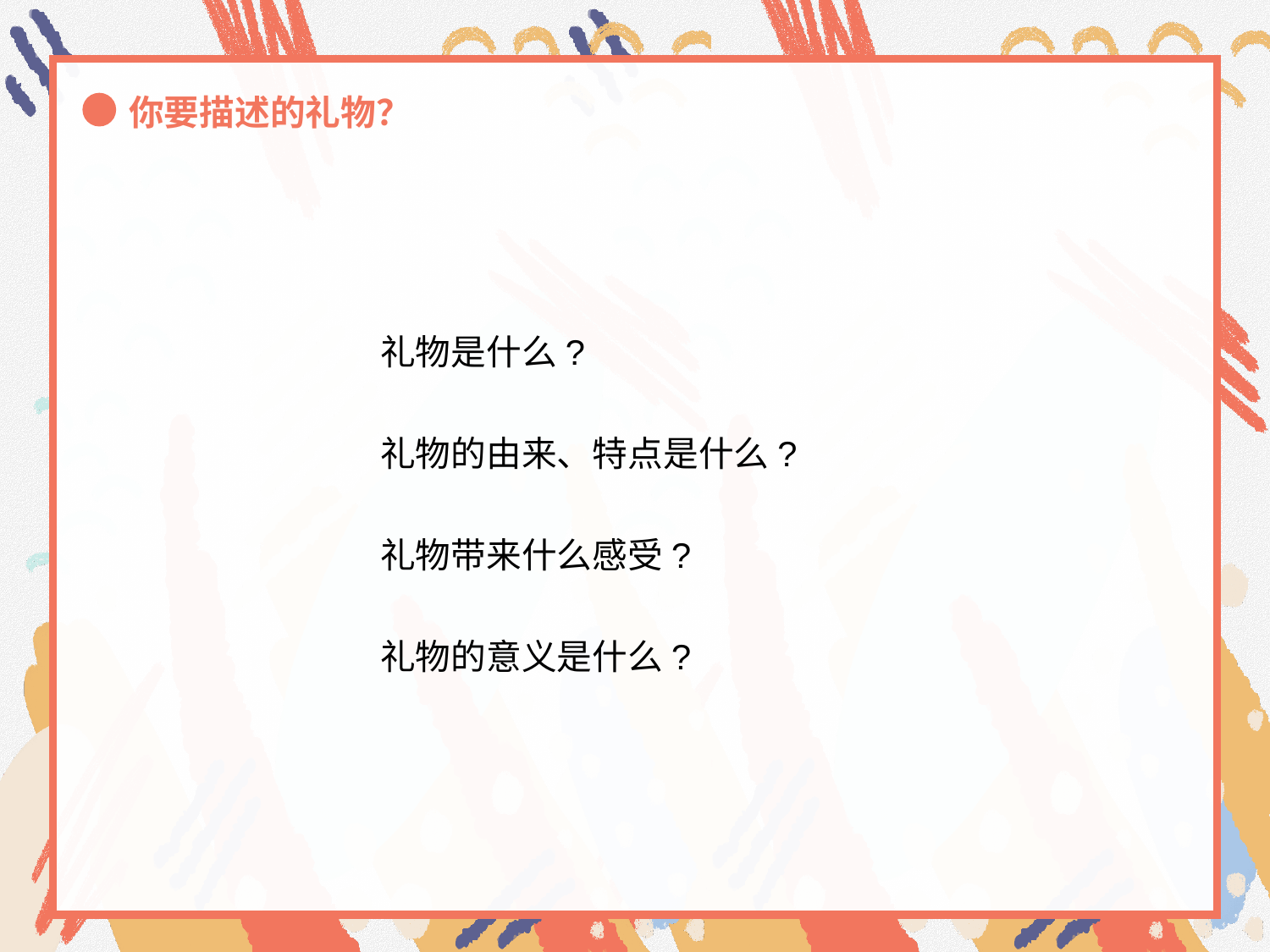

你要描述的礼物？

礼物是什么?
礼物的由来、特点是什么?
礼物带来什么感受?
礼物的意义是什么?